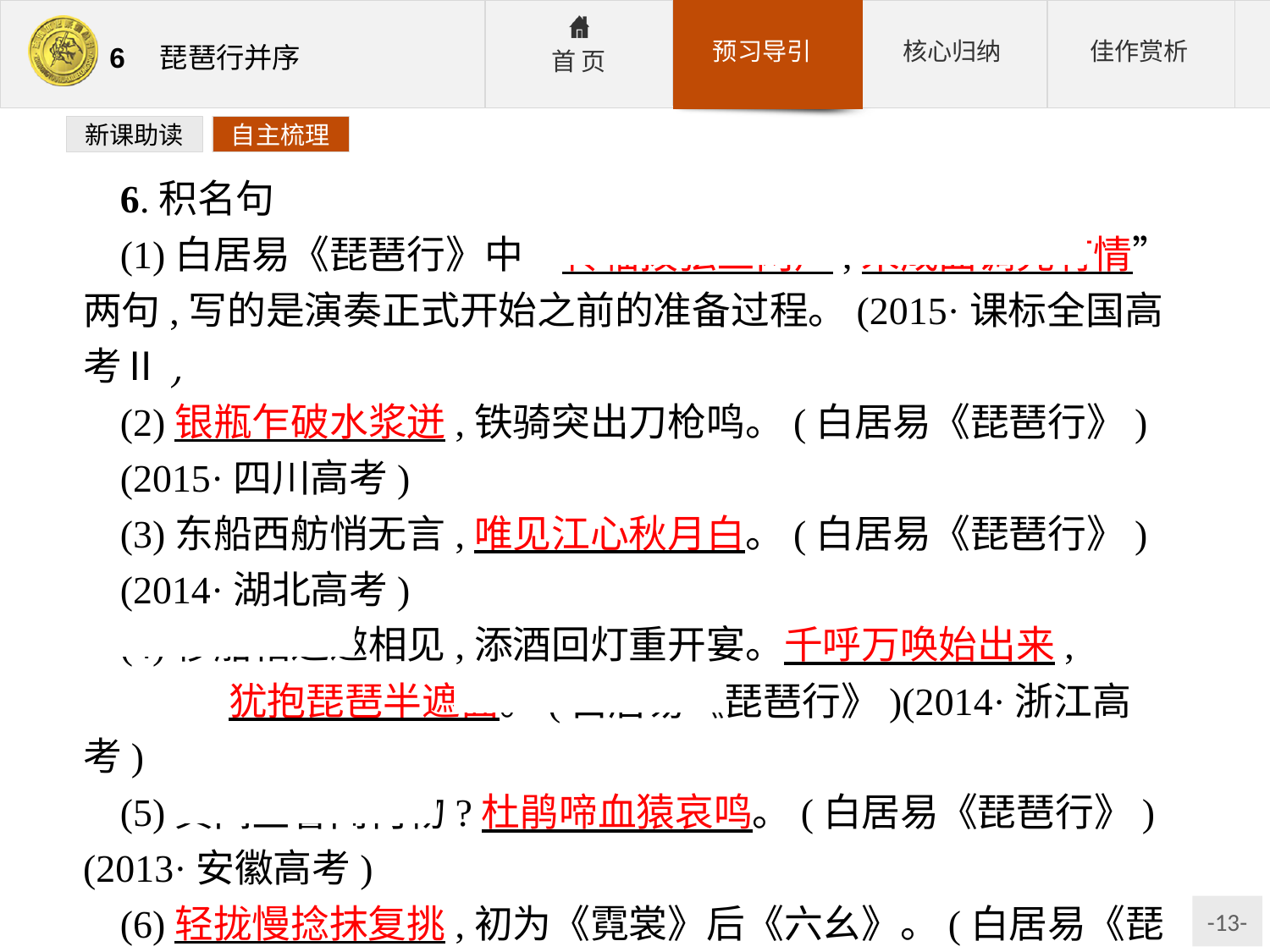

新课助读
自主梳理
6.积名句
(1)白居易《琵琶行》中“转轴拨弦三两声,未成曲调先有情”两句,写的是演奏正式开始之前的准备过程。(2015·课标全国高考Ⅱ)
(2)银瓶乍破水浆迸,铁骑突出刀枪鸣。(白居易《琵琶行》)
(2015·四川高考)
(3)东船西舫悄无言,唯见江心秋月白。(白居易《琵琶行》)
(2014·湖北高考)
(4)移船相近邀相见,添酒回灯重开宴。千呼万唤始出来,                          犹抱琵琶半遮面。(白居易《琵琶行》)(2014·浙江高考)
(5)其间旦暮闻何物?杜鹃啼血猿哀鸣。(白居易《琵琶行》)(2013·安徽高考)
(6)轻拢慢捻抹复挑,初为《霓裳》后《六幺》。(白居易《琵琶行》)(2013·四川高考)